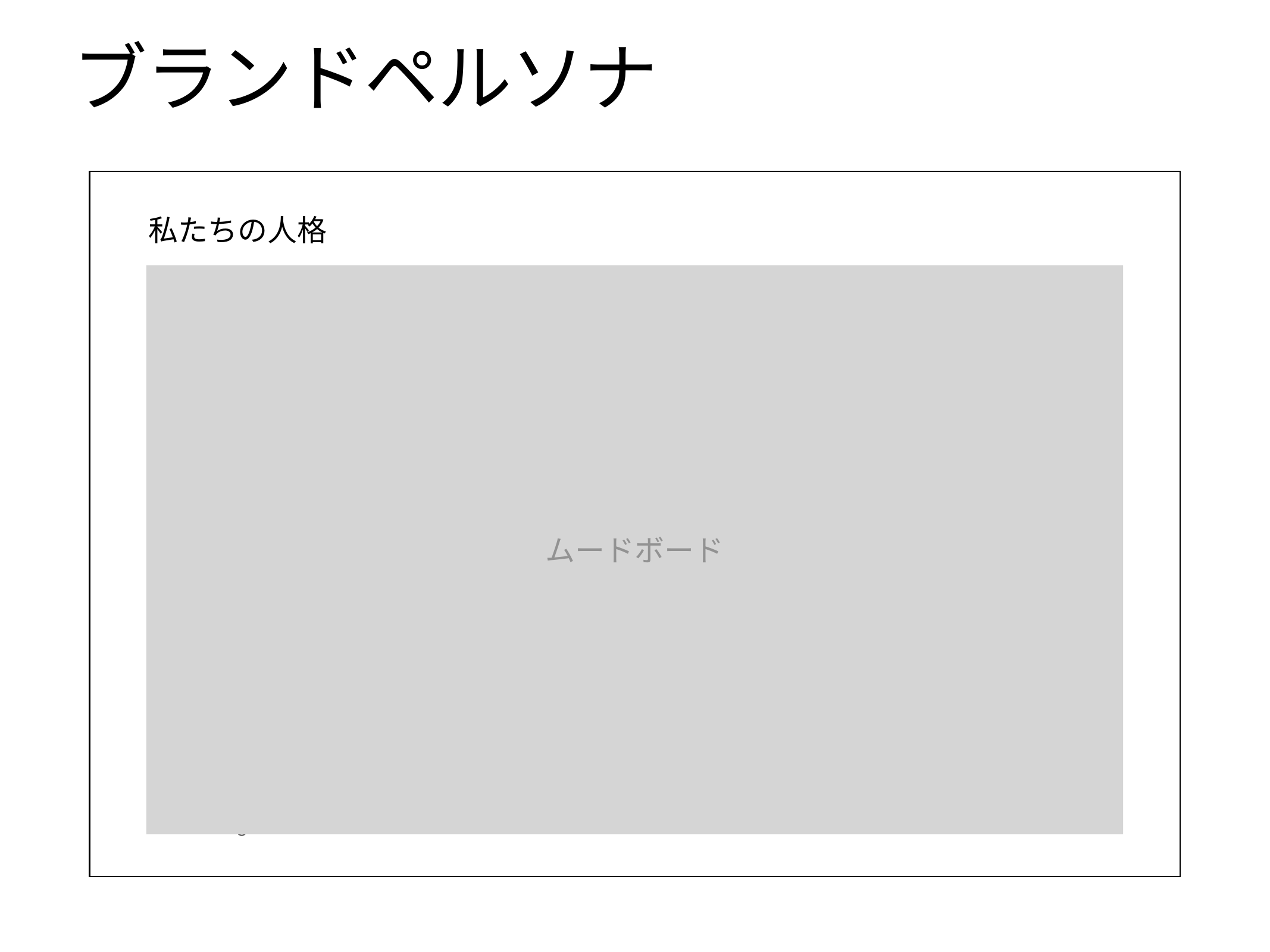

16
# ブランドペルソナ

私たちの人格

欲望
ムードボード

核となる恐怖
Lorem ipsum dolor sit amet, consectetur adipiscing elit, sed do eiusmod tempor incididunt ut labore et dolore magna